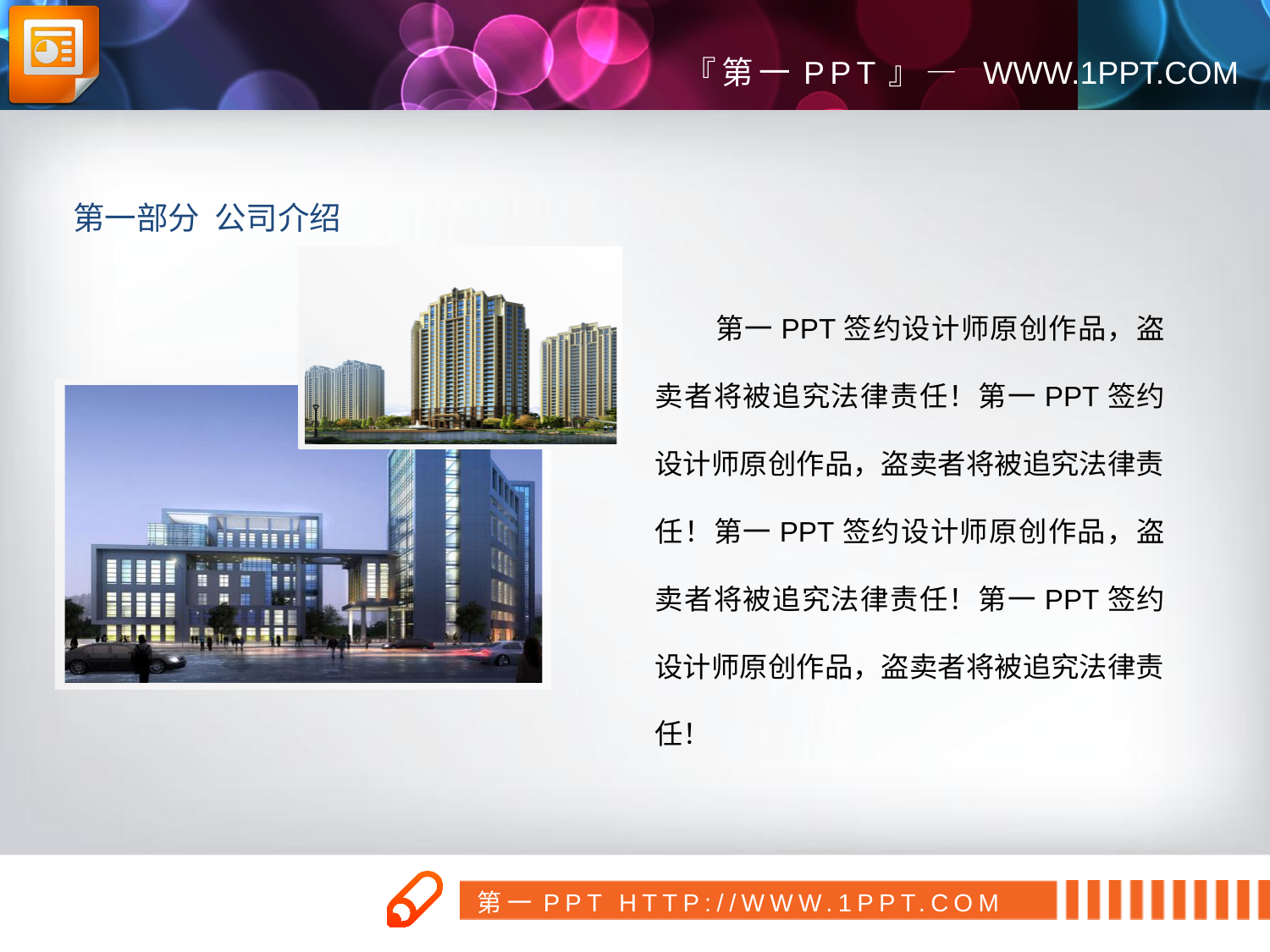

第一部分  公司介绍

       第一PPT签约设计师原创作品，盗卖者将被追究法律责任！第一PPT签约设计师原创作品，盗卖者将被追究法律责任！第一PPT签约设计师原创作品，盗卖者将被追究法律责任！第一PPT签约设计师原创作品，盗卖者将被追究法律责任！